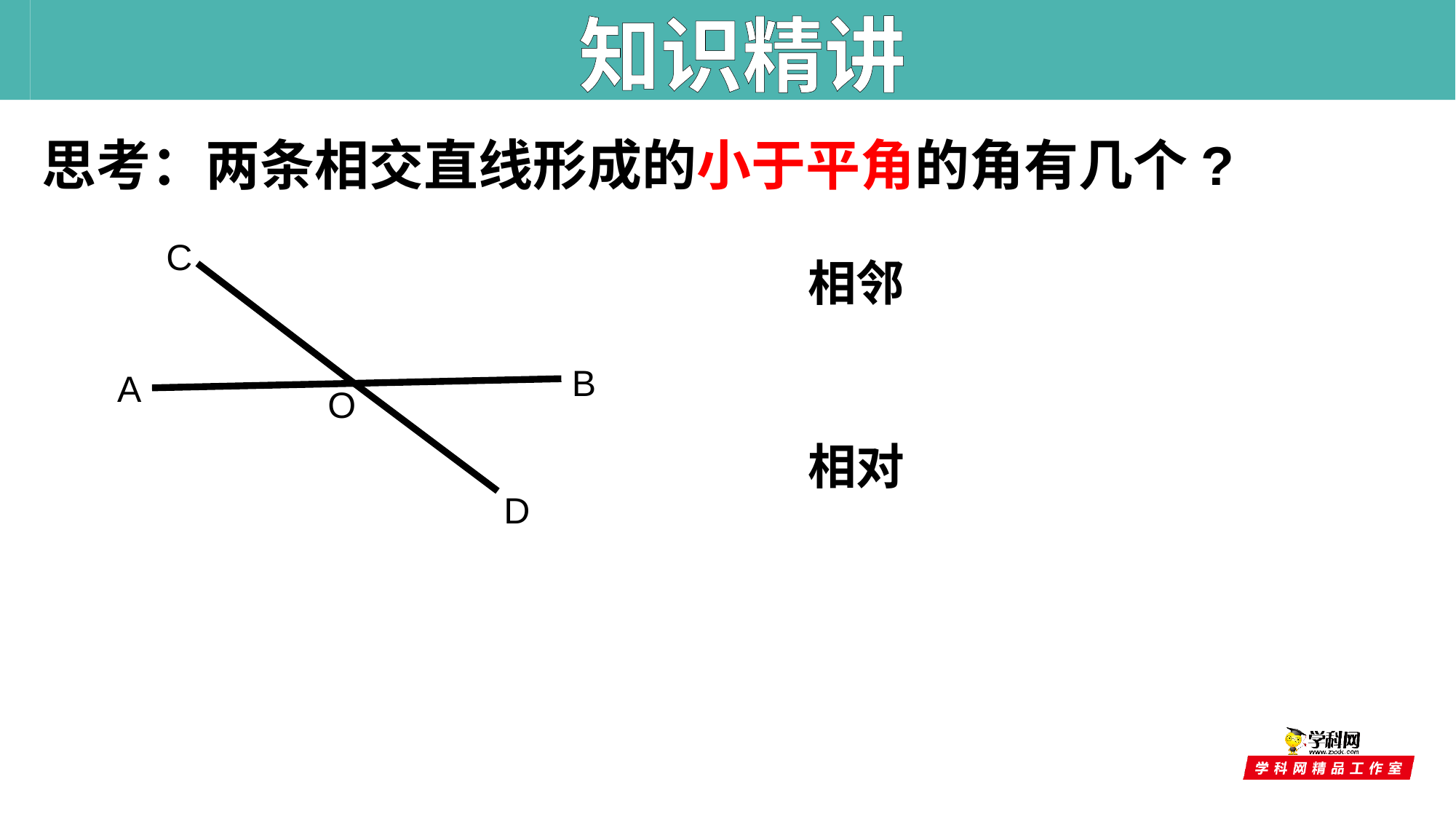

知识精讲
思考：两条相交直线形成的小于平角的角有几个?
C

B
A
O

D
相邻
相对